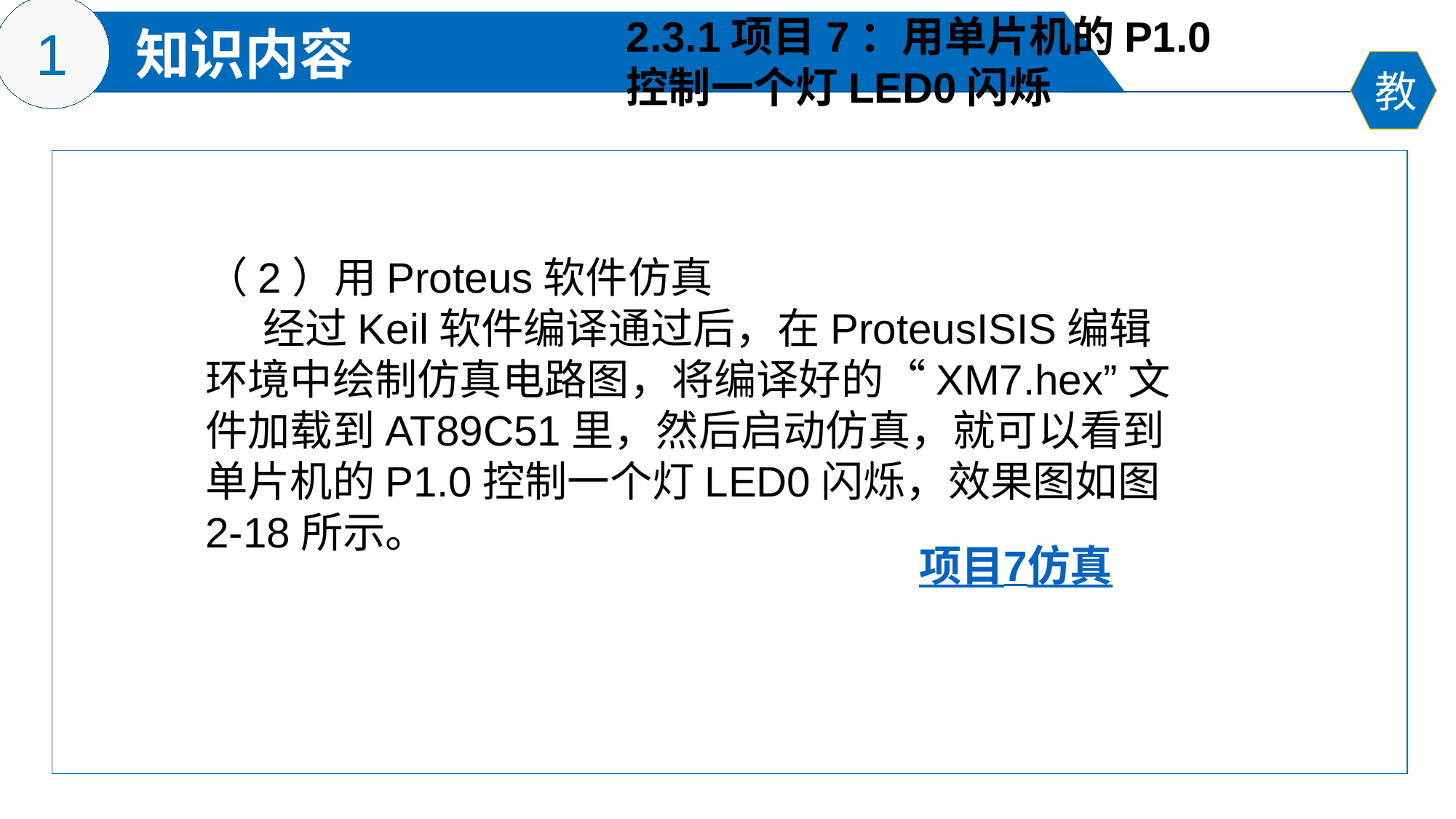

2.3.1项目7：用单片机的P1.0控制一个灯LED0闪烁
（2）用Proteus软件仿真
     经过Keil软件编译通过后，在ProteusISIS编辑环境中绘制仿真电路图，将编译好的“XM7.hex”文件加载到AT89C51里，然后启动仿真，就可以看到单片机的P1.0控制一个灯LED0闪烁，效果图如图2-18所示。
项目7仿真